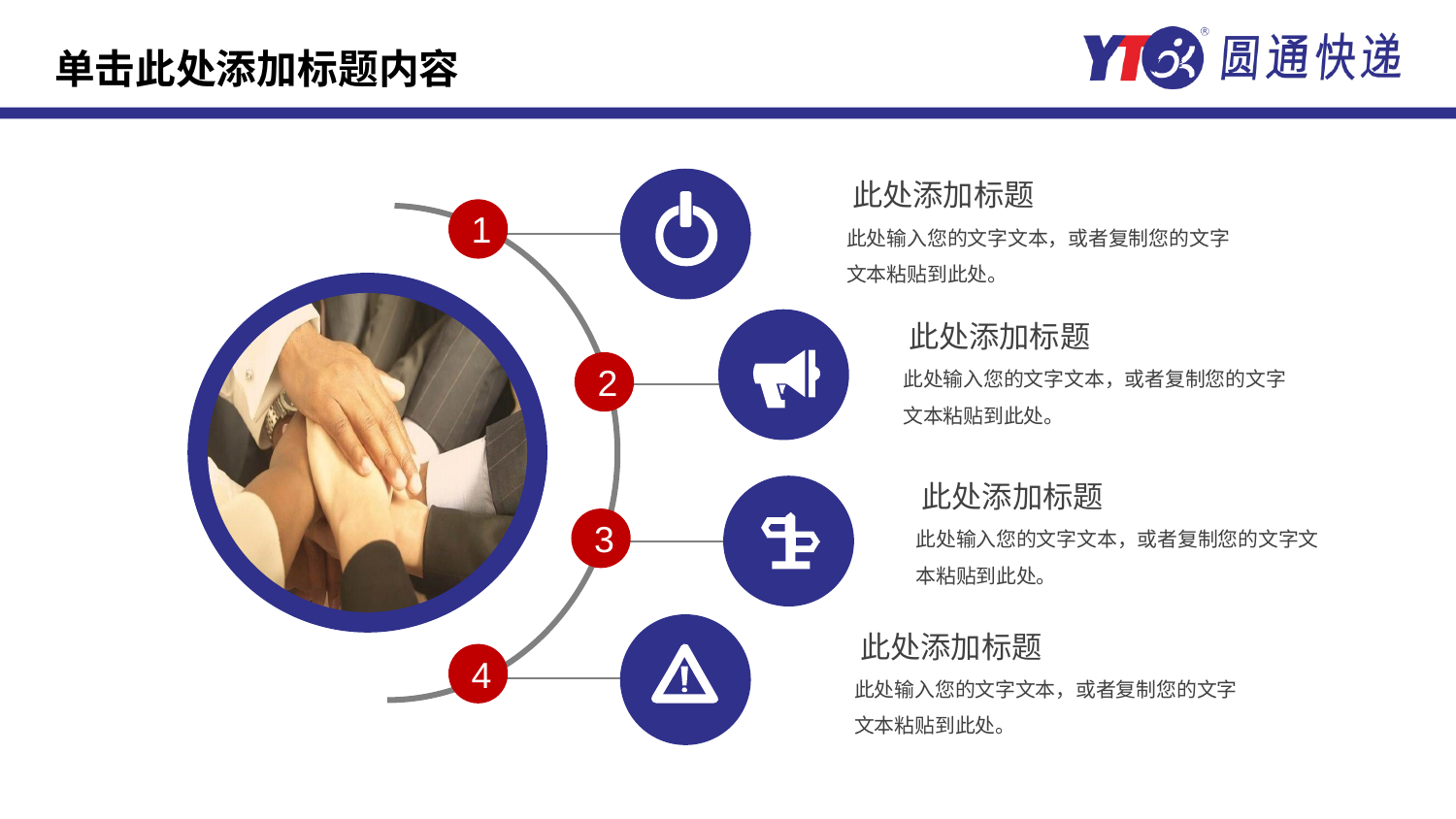

单击此处添加标题内容

此处添加标题
1
此处输入您的文字文本，或者复制您的文字文本粘贴到此处。

此处添加标题
此处输入您的文字文本，或者复制您的文字文本粘贴到此处。
2
此处添加标题

此处输入您的文字文本，或者复制您的文字文本粘贴到此处。
3

此处添加标题
4
此处输入您的文字文本，或者复制您的文字文本粘贴到此处。